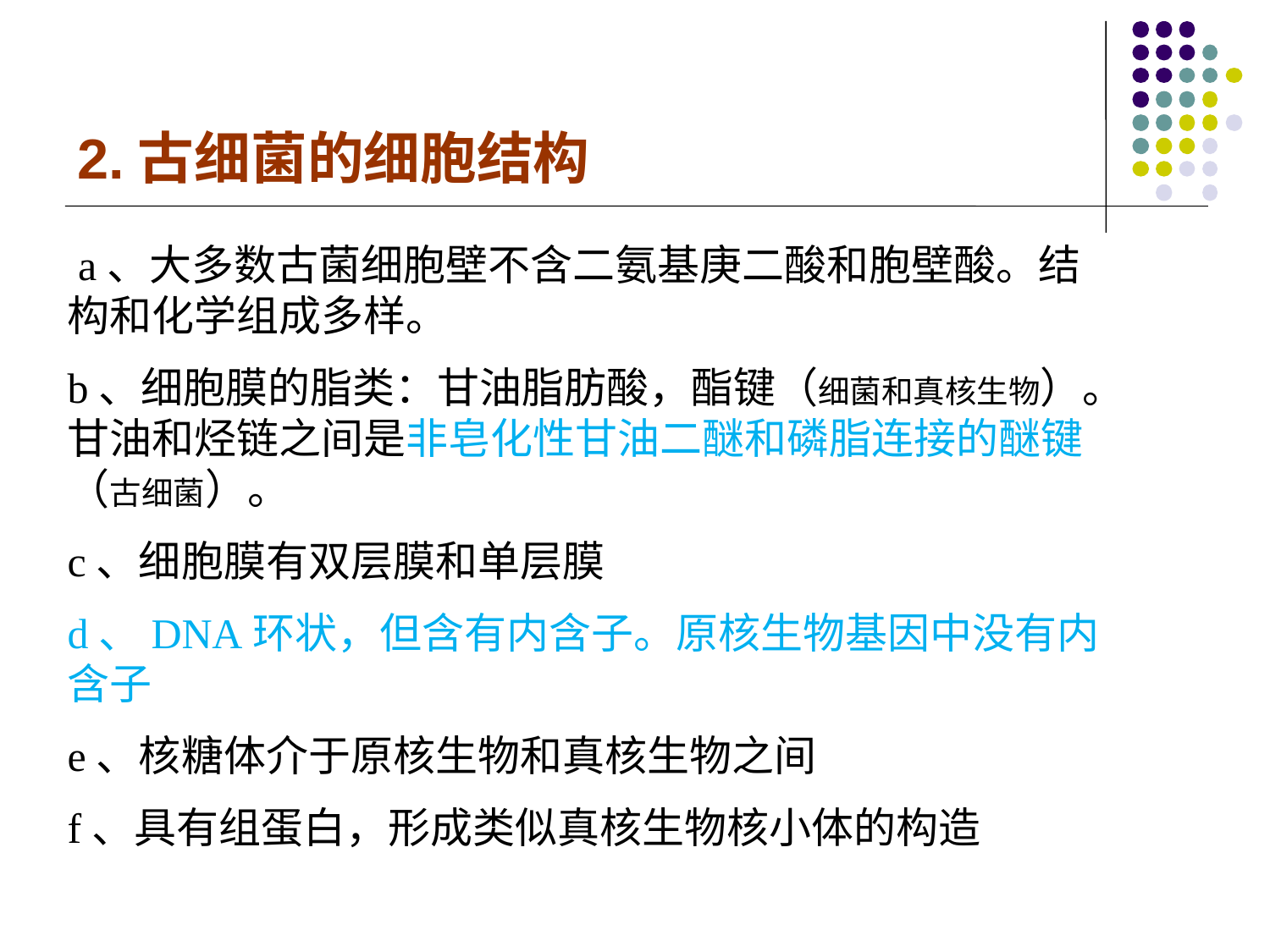

2.古细菌的细胞结构
 a、大多数古菌细胞壁不含二氨基庚二酸和胞壁酸。结构和化学组成多样。
b、细胞膜的脂类：甘油脂肪酸，酯键（细菌和真核生物）。甘油和烃链之间是非皂化性甘油二醚和磷脂连接的醚键（古细菌）。
c、细胞膜有双层膜和单层膜
d、DNA环状，但含有内含子。原核生物基因中没有内含子
e、核糖体介于原核生物和真核生物之间
f、具有组蛋白，形成类似真核生物核小体的构造